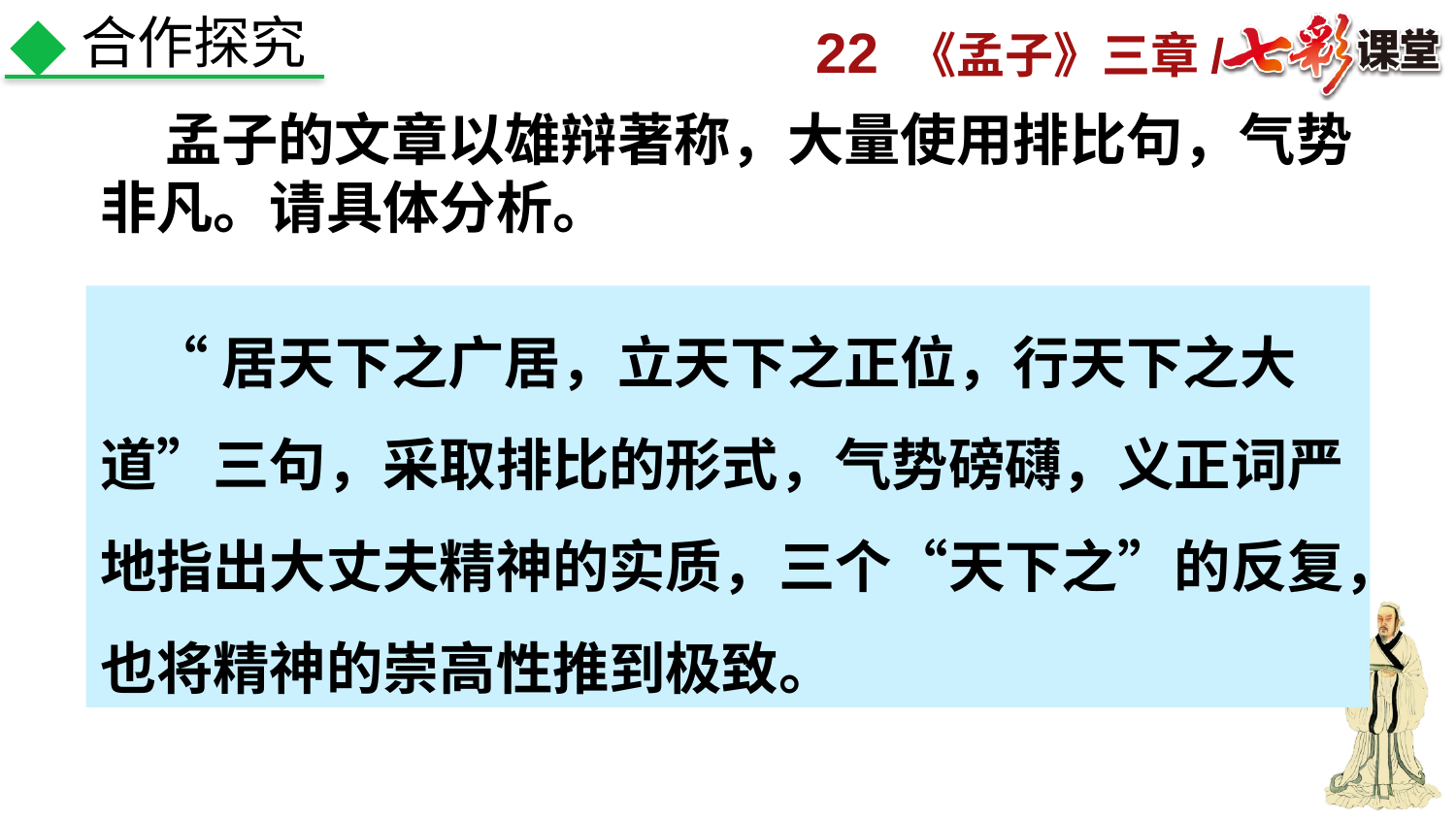

合作探究

    孟子的文章以雄辩著称，大量使用排比句，气势非凡。请具体分析。
    “居天下之广居，立天下之正位，行天下之大道”三句，采取排比的形式，气势磅礴，义正词严地指出大丈夫精神的实质，三个“天下之”的反复，也将精神的崇高性推到极致。